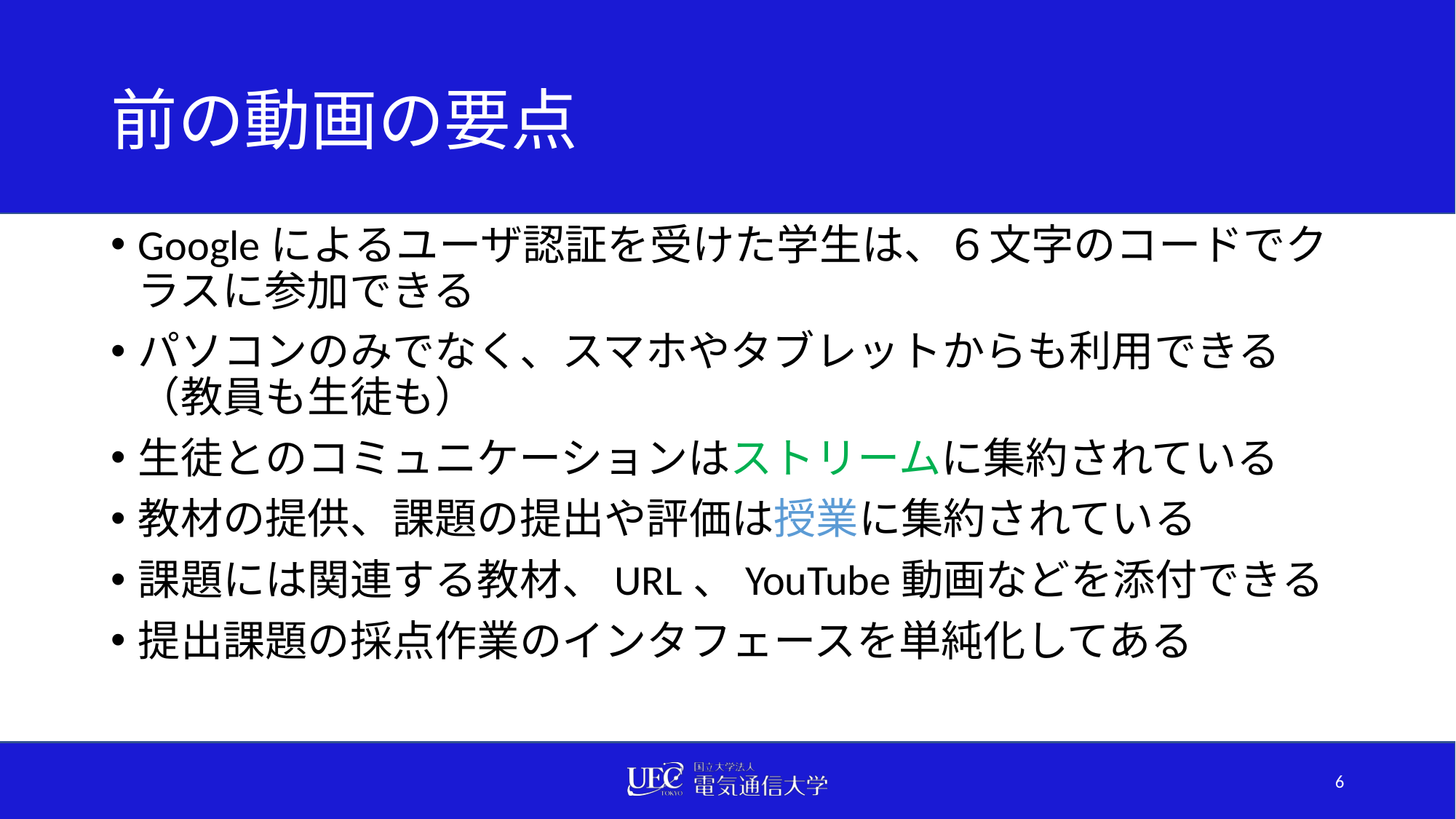

# 前の動画の要点
Googleによるユーザ認証を受けた学生は、６文字のコードでクラスに参加できる
パソコンのみでなく、スマホやタブレットからも利用できる（教員も生徒も）
生徒とのコミュニケーションはストリームに集約されている
教材の提供、課題の提出や評価は授業に集約されている
課題には関連する教材、URL、YouTube動画などを添付できる
提出課題の採点作業のインタフェースを単純化してある
6